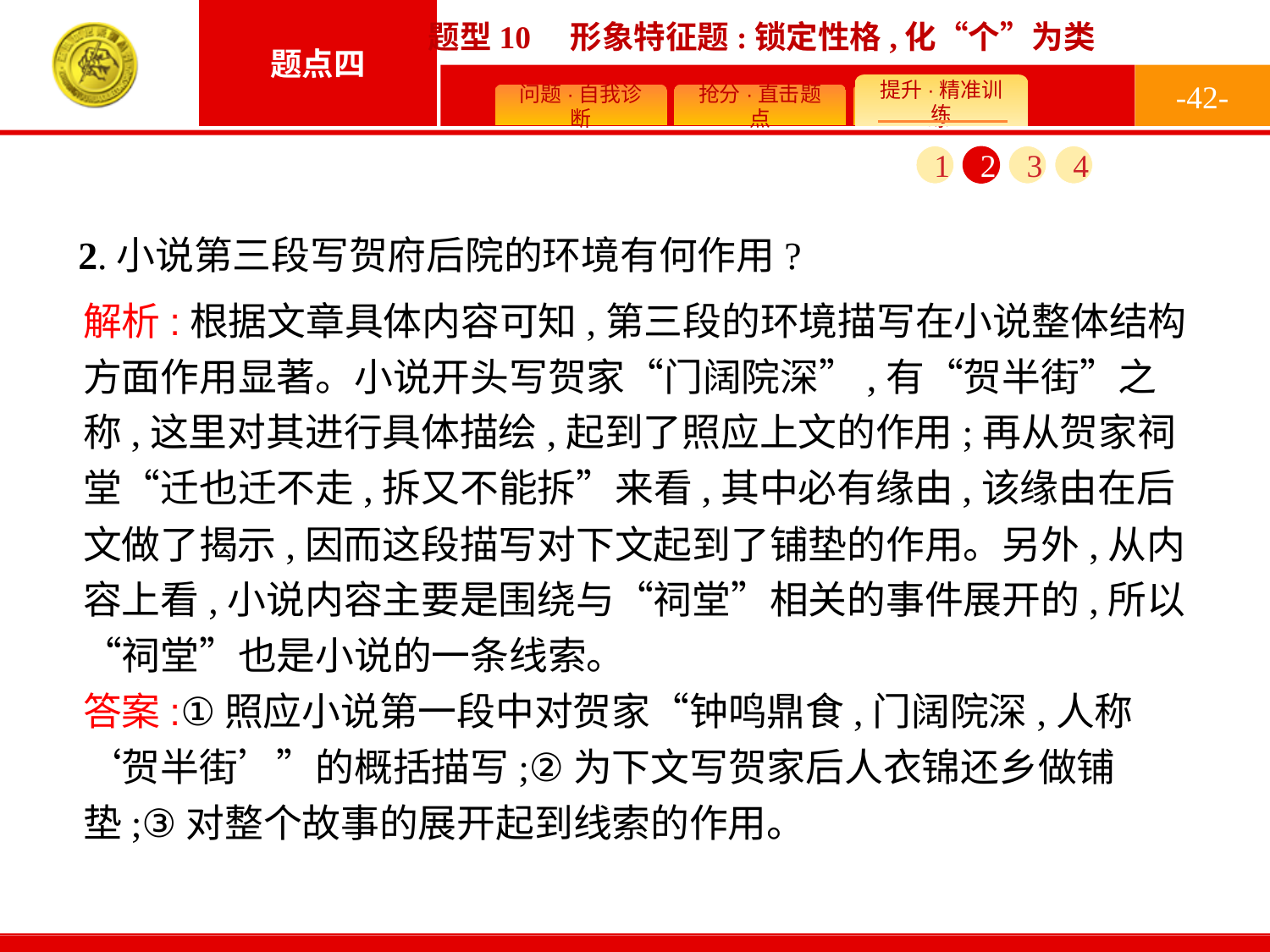

-42-
1
2
3
4
2.小说第三段写贺府后院的环境有何作用?
解析:根据文章具体内容可知,第三段的环境描写在小说整体结构方面作用显著。小说开头写贺家“门阔院深”,有“贺半街”之称,这里对其进行具体描绘,起到了照应上文的作用;再从贺家祠堂“迁也迁不走,拆又不能拆”来看,其中必有缘由,该缘由在后文做了揭示,因而这段描写对下文起到了铺垫的作用。另外,从内容上看,小说内容主要是围绕与“祠堂”相关的事件展开的,所以“祠堂”也是小说的一条线索。
答案:①照应小说第一段中对贺家“钟鸣鼎食,门阔院深,人称‘贺半街’”的概括描写;②为下文写贺家后人衣锦还乡做铺垫;③对整个故事的展开起到线索的作用。